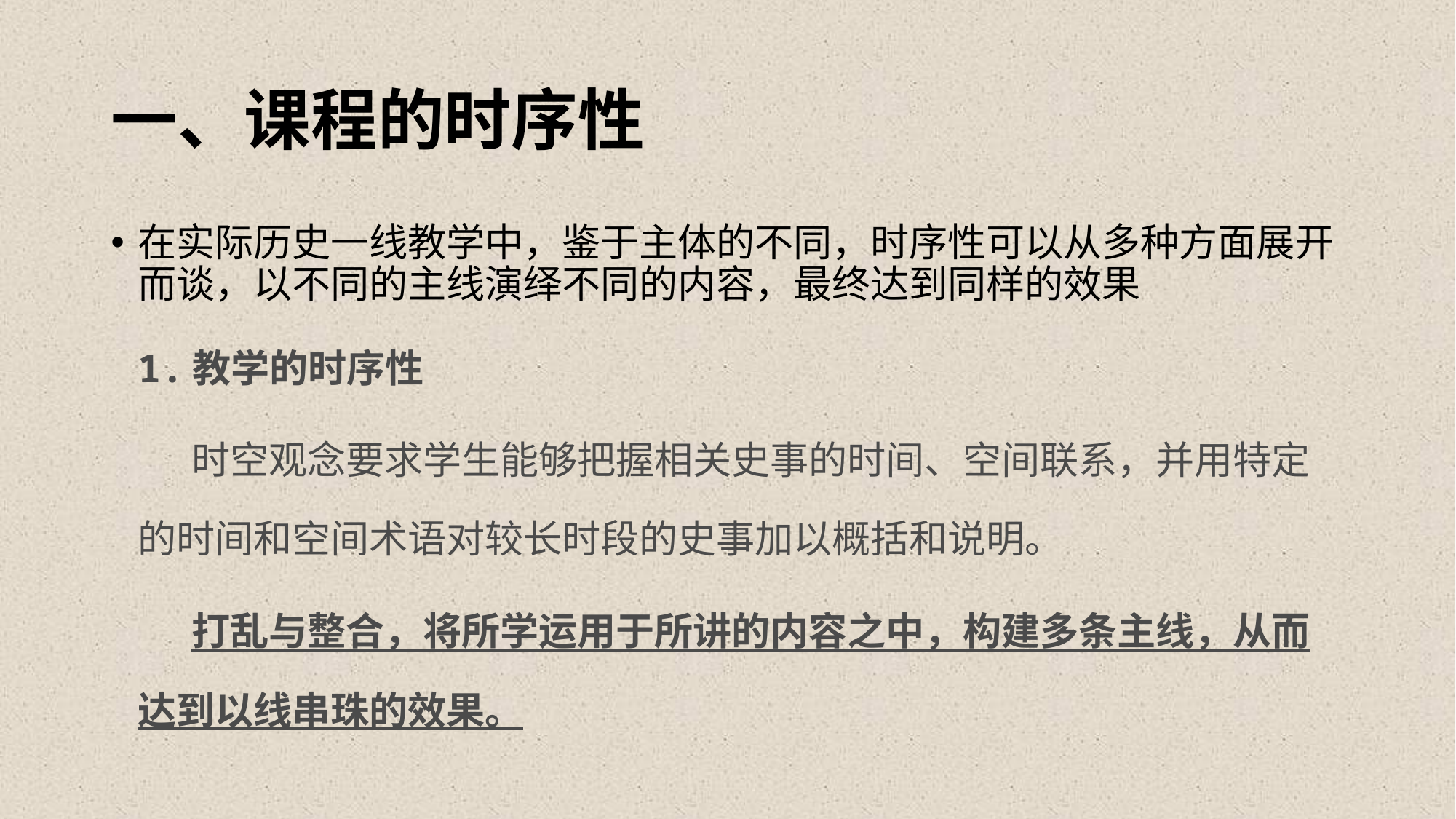

# 一、课程的时序性
在实际历史一线教学中，鉴于主体的不同，时序性可以从多种方面展开而谈，以不同的主线演绎不同的内容，最终达到同样的效果
1.教学的时序性
时空观念要求学生能够把握相关史事的时间、空间联系，并用特定的时间和空间术语对较长时段的史事加以概括和说明。
打乱与整合，将所学运用于所讲的内容之中，构建多条主线，从而达到以线串珠的效果。